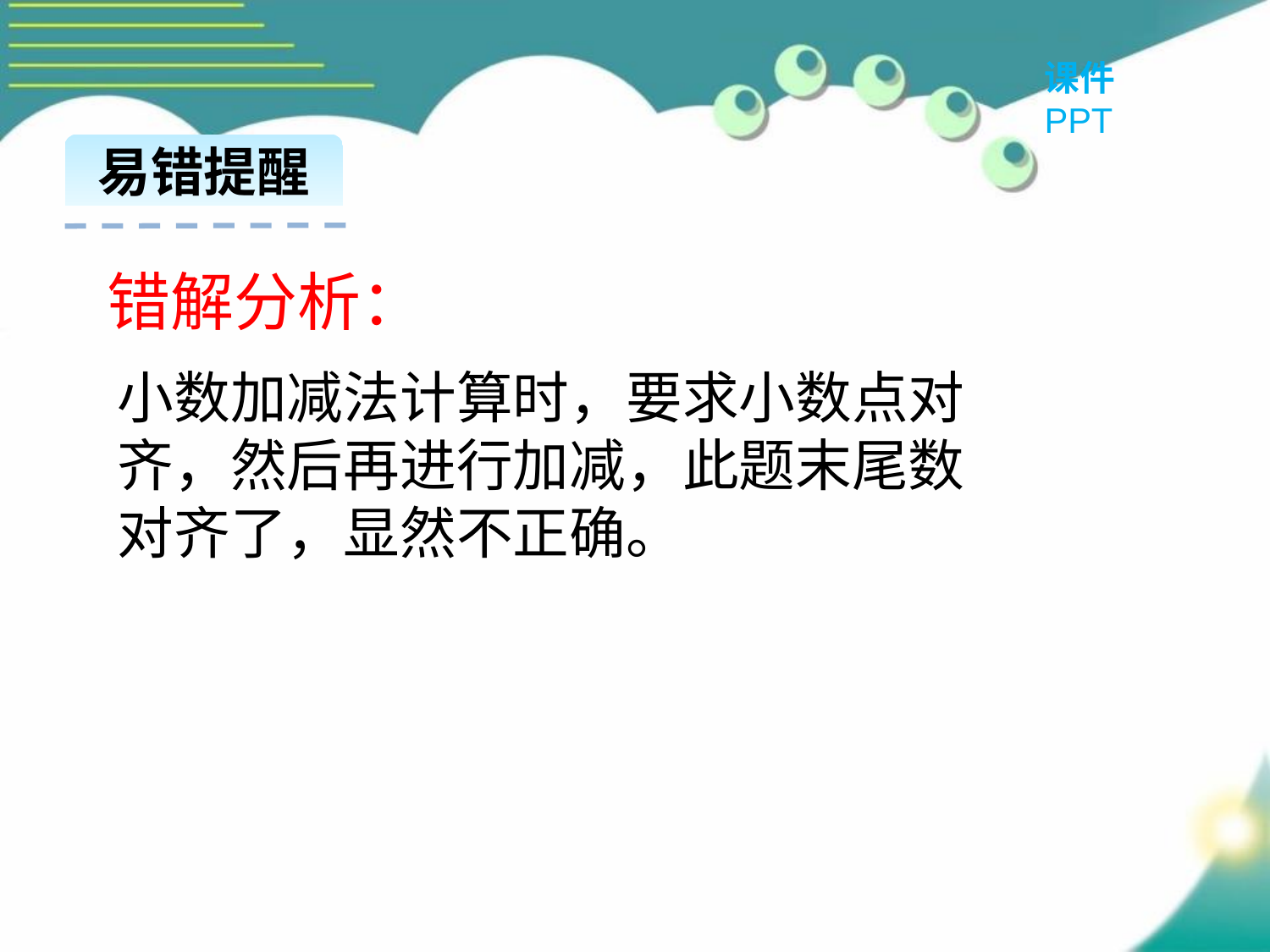

课件PPT
易错提醒

错解分析：
小数加减法计算时，要求小数点对齐，然后再进行加减，此题末尾数对齐了，显然不正确。